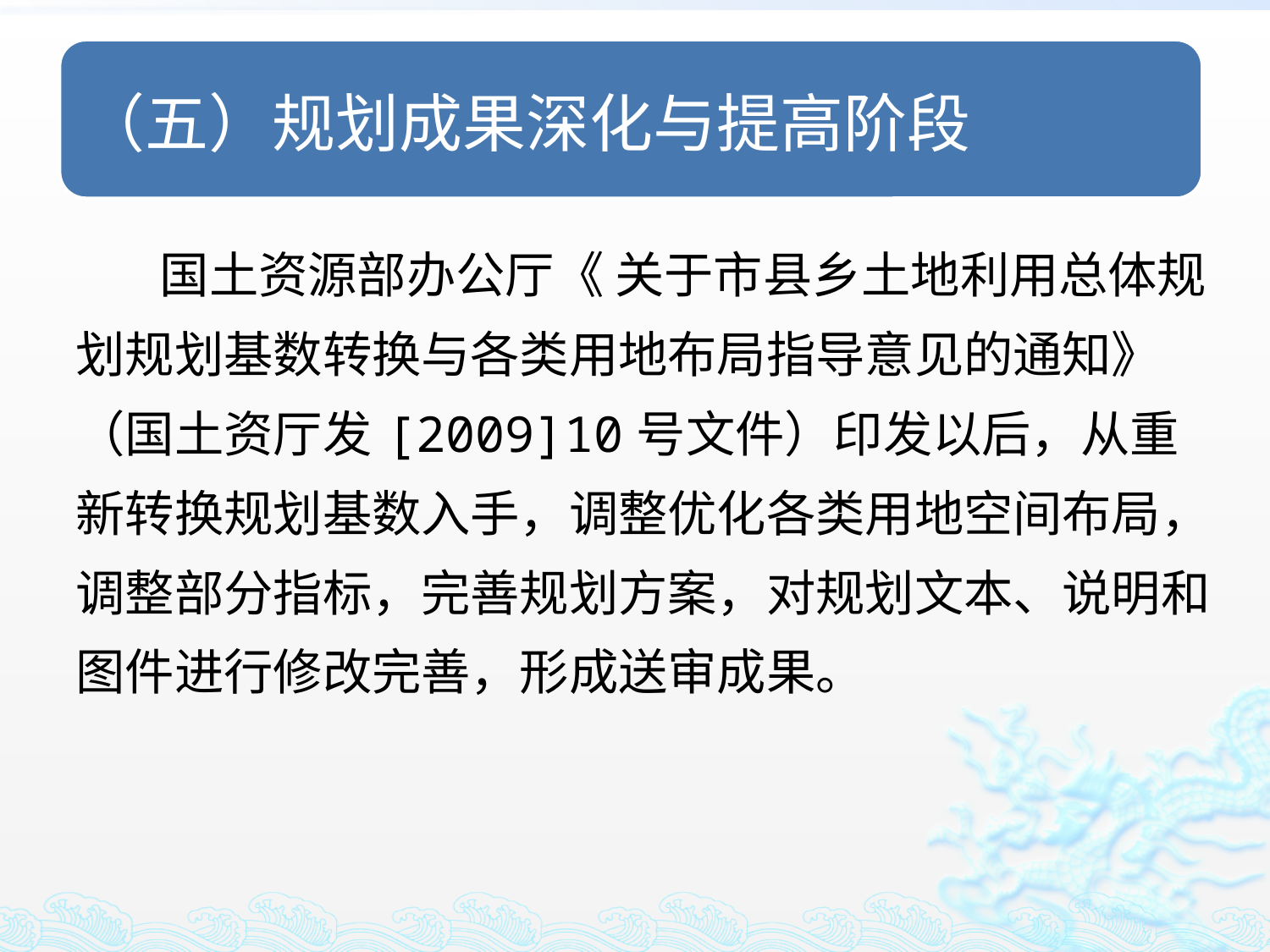

（五）规划成果深化与提高阶段
  国土资源部办公厅《 关于市县乡土地利用总体规划规划基数转换与各类用地布局指导意见的通知》（国土资厅发[2009]10号文件）印发以后，从重新转换规划基数入手，调整优化各类用地空间布局，调整部分指标，完善规划方案，对规划文本、说明和图件进行修改完善，形成送审成果。